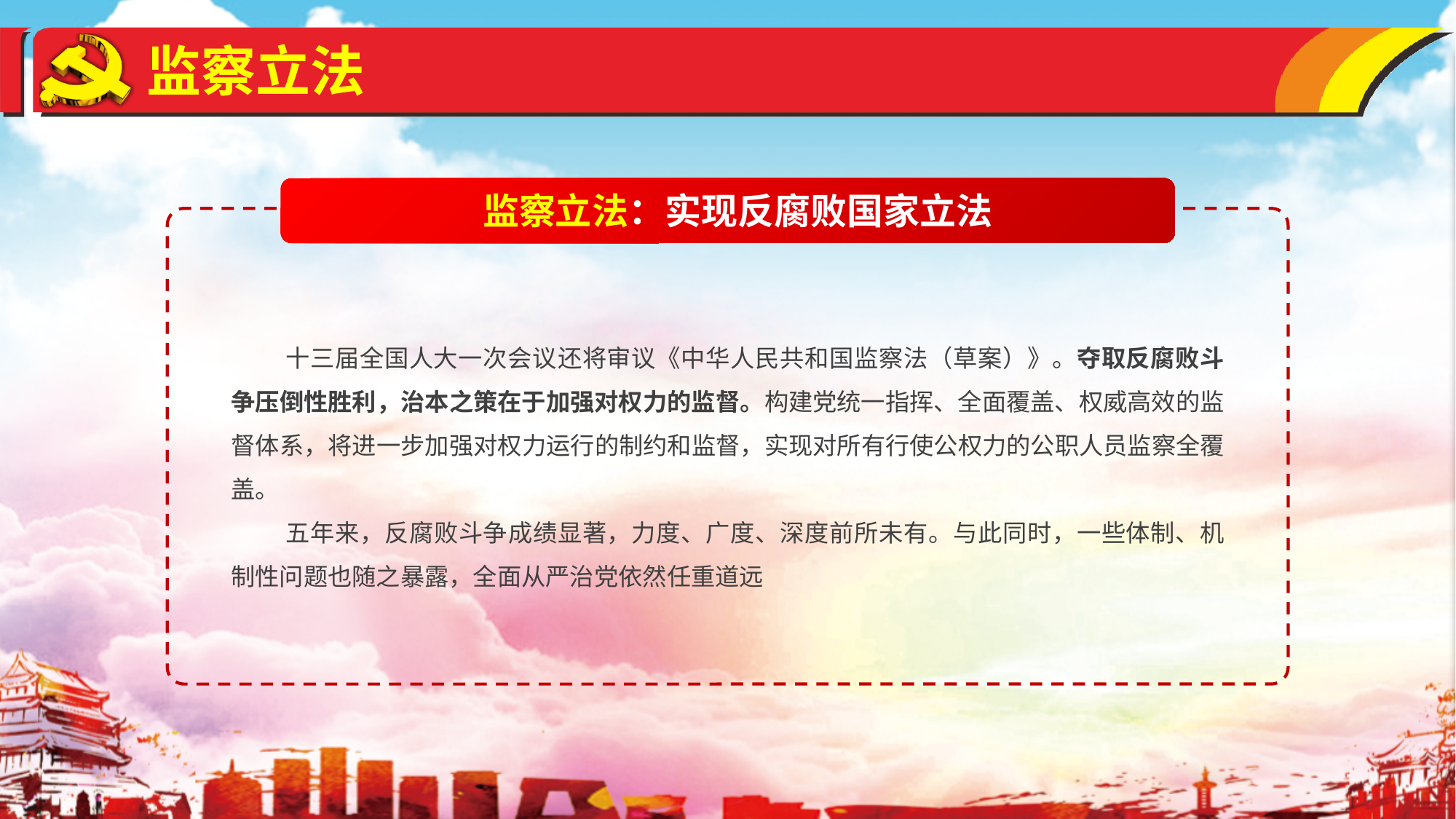

监察立法

监察立法：实现反腐败国家立法

十三届全国人大一次会议还将审议《中华人民共和国监察法（草案）》。夺取反腐败斗争压倒性胜利，治本之策在于加强对权力的监督。构建党统一指挥、全面覆盖、权威高效的监督体系，将进一步加强对权力运行的制约和监督，实现对所有行使公权力的公职人员监察全覆盖。
五年来，反腐败斗争成绩显著，力度、广度、深度前所未有。与此同时，一些体制、机制性问题也随之暴露，全面从严治党依然任重道远